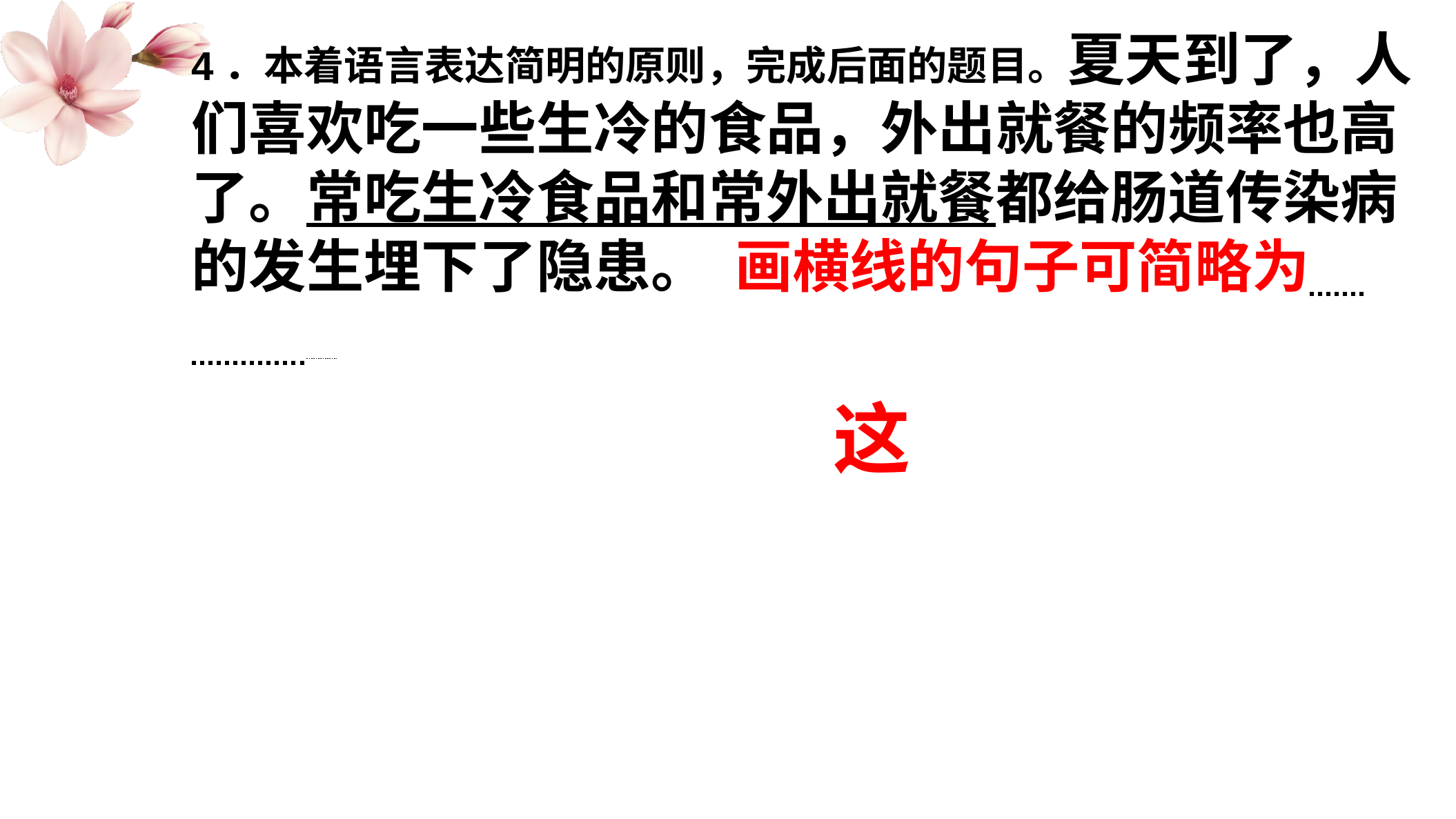

4．本着语言表达简明的原则，完成后面的题目。夏天到了，人们喜欢吃一些生冷的食品，外出就餐的频率也高了。常吃生冷食品和常外出就餐都给肠道传染病的发生埋下了隐患。  画横线的句子可简略为

这